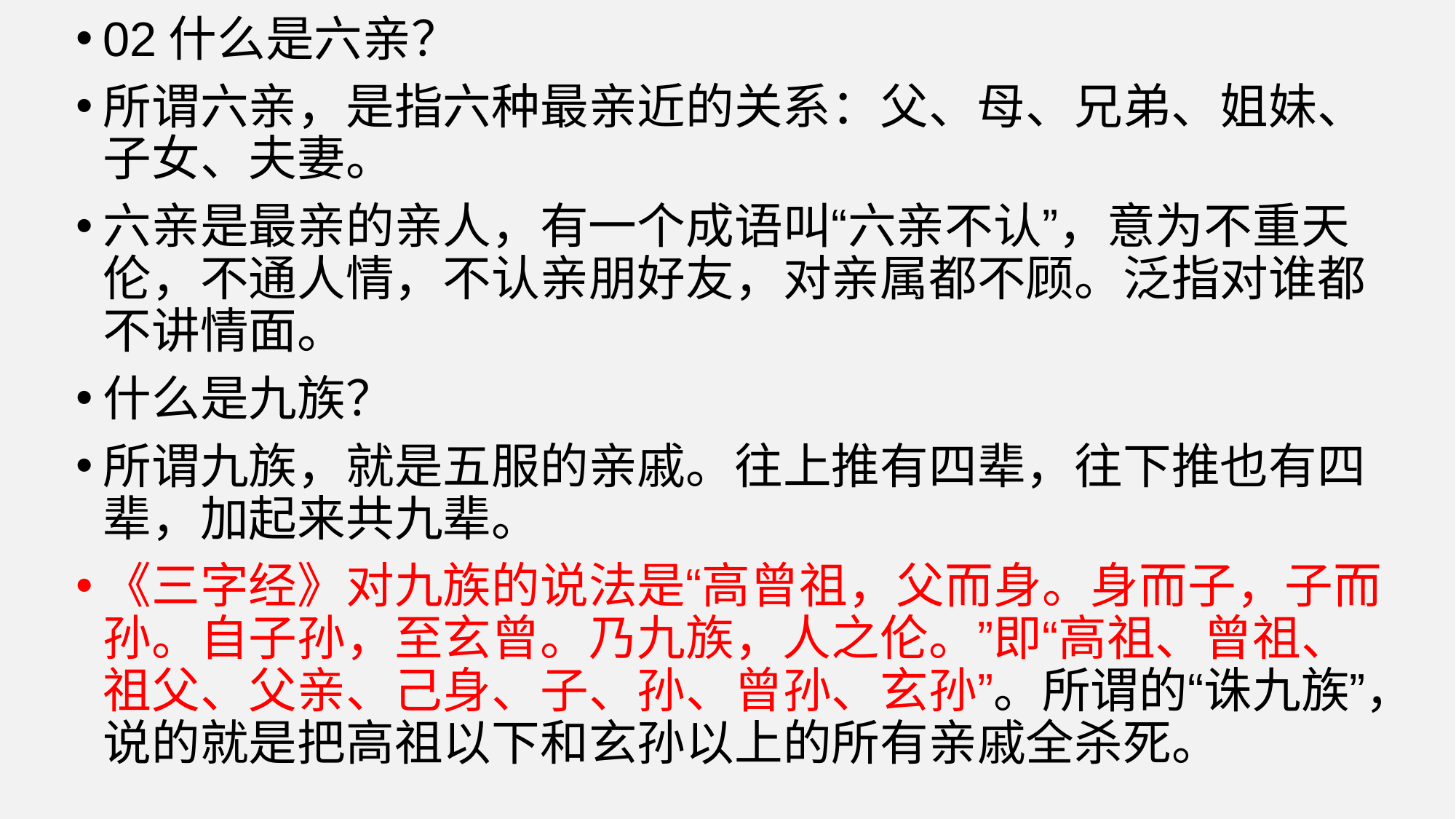

02什么是六亲？
所谓六亲，是指六种最亲近的关系：父、母、兄弟、姐妹、子女、夫妻。
六亲是最亲的亲人，有一个成语叫“六亲不认”，意为不重天伦，不通人情，不认亲朋好友，对亲属都不顾。泛指对谁都不讲情面。
什么是九族？
所谓九族，就是五服的亲戚。往上推有四辈，往下推也有四辈，加起来共九辈。
《三字经》对九族的说法是“高曾祖，父而身。身而子，子而孙。自子孙，至玄曾。乃九族，人之伦。”即“高祖、曾祖、祖父、父亲、己身、子、孙、曾孙、玄孙”。所谓的“诛九族”，说的就是把高祖以下和玄孙以上的所有亲戚全杀死。